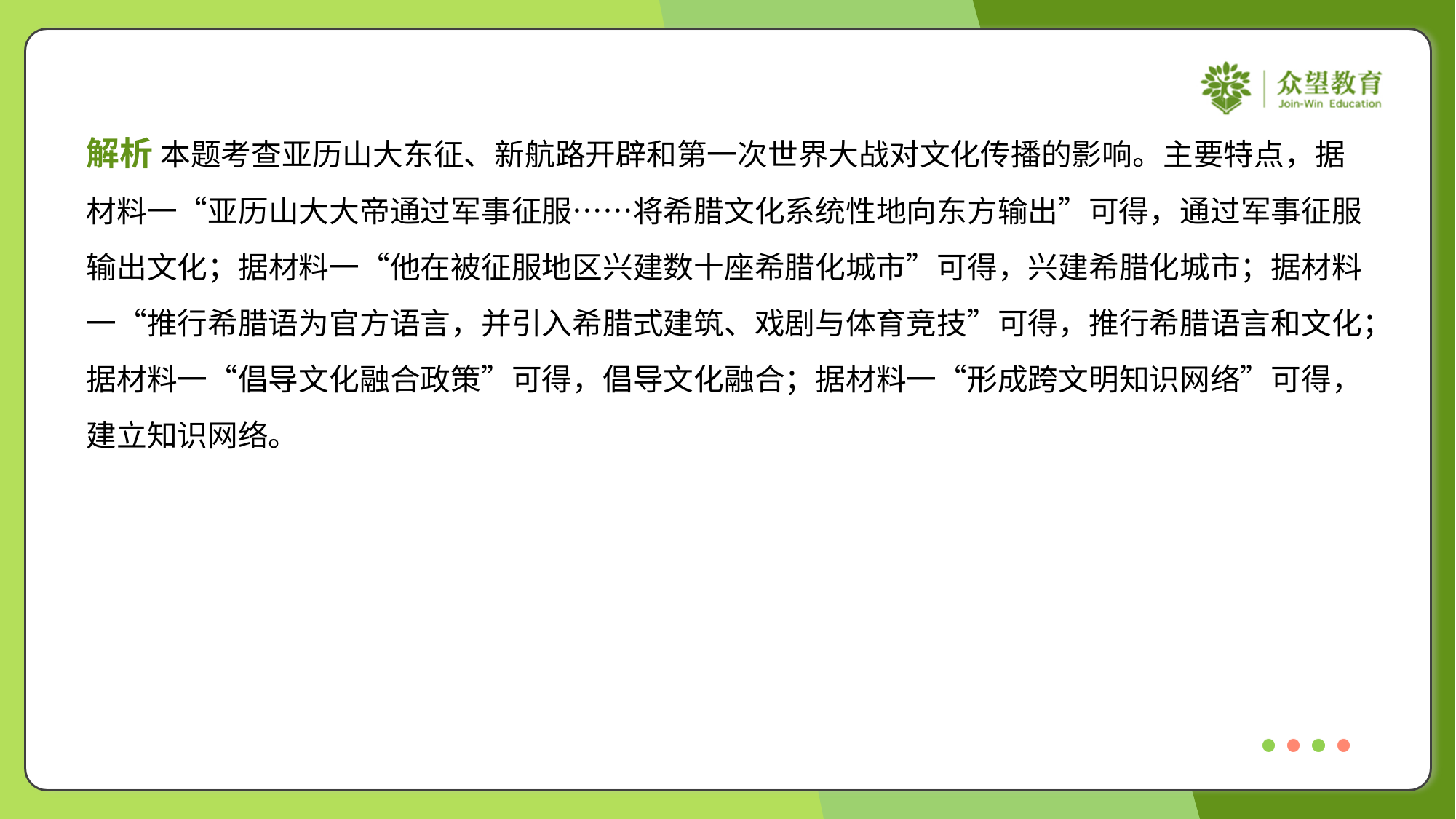

解析 本题考查亚历山大东征、新航路开辟和第一次世界大战对文化传播的影响。主要特点，据
材料一“亚历山大大帝通过军事征服……将希腊文化系统性地向东方输出”可得，通过军事征服
输出文化；据材料一“他在被征服地区兴建数十座希腊化城市”可得，兴建希腊化城市；据材料
一“推行希腊语为官方语言，并引入希腊式建筑、戏剧与体育竞技”可得，推行希腊语言和文化；
据材料一“倡导文化融合政策”可得，倡导文化融合；据材料一“形成跨文明知识网络”可得，
建立知识网络。